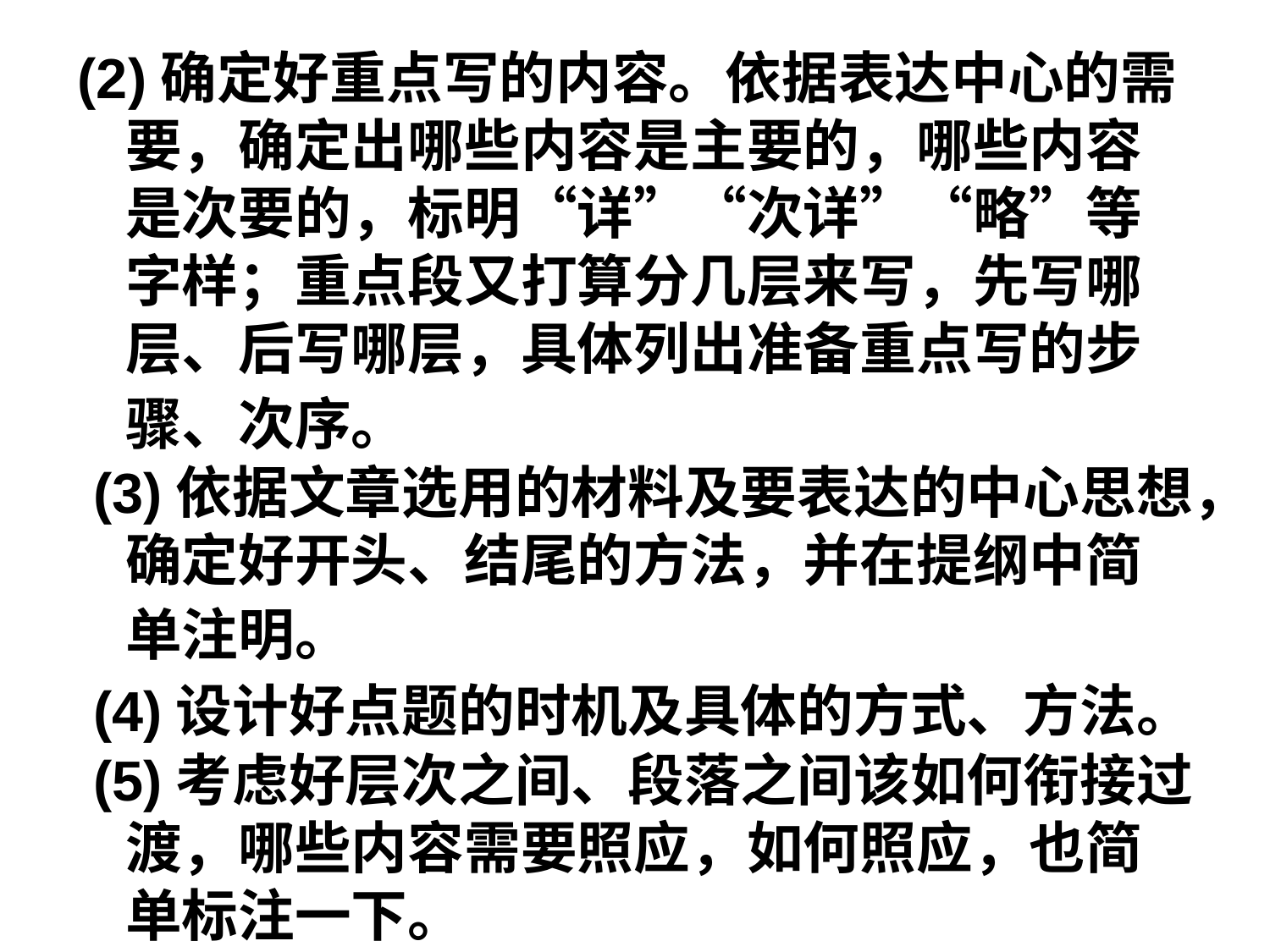

(2)确定好重点写的内容。依据表达中心的需要，确定出哪些内容是主要的，哪些内容是次要的，标明“详”“次详”“略”等字样；重点段又打算分几层来写，先写哪层、后写哪层，具体列出准备重点写的步骤、次序。
 (3)依据文章选用的材料及要表达的中心思想，确定好开头、结尾的方法，并在提纲中简单注明。
 (4)设计好点题的时机及具体的方式、方法。
 (5)考虑好层次之间、段落之间该如何衔接过渡，哪些内容需要照应，如何照应，也简单标注一下。

#